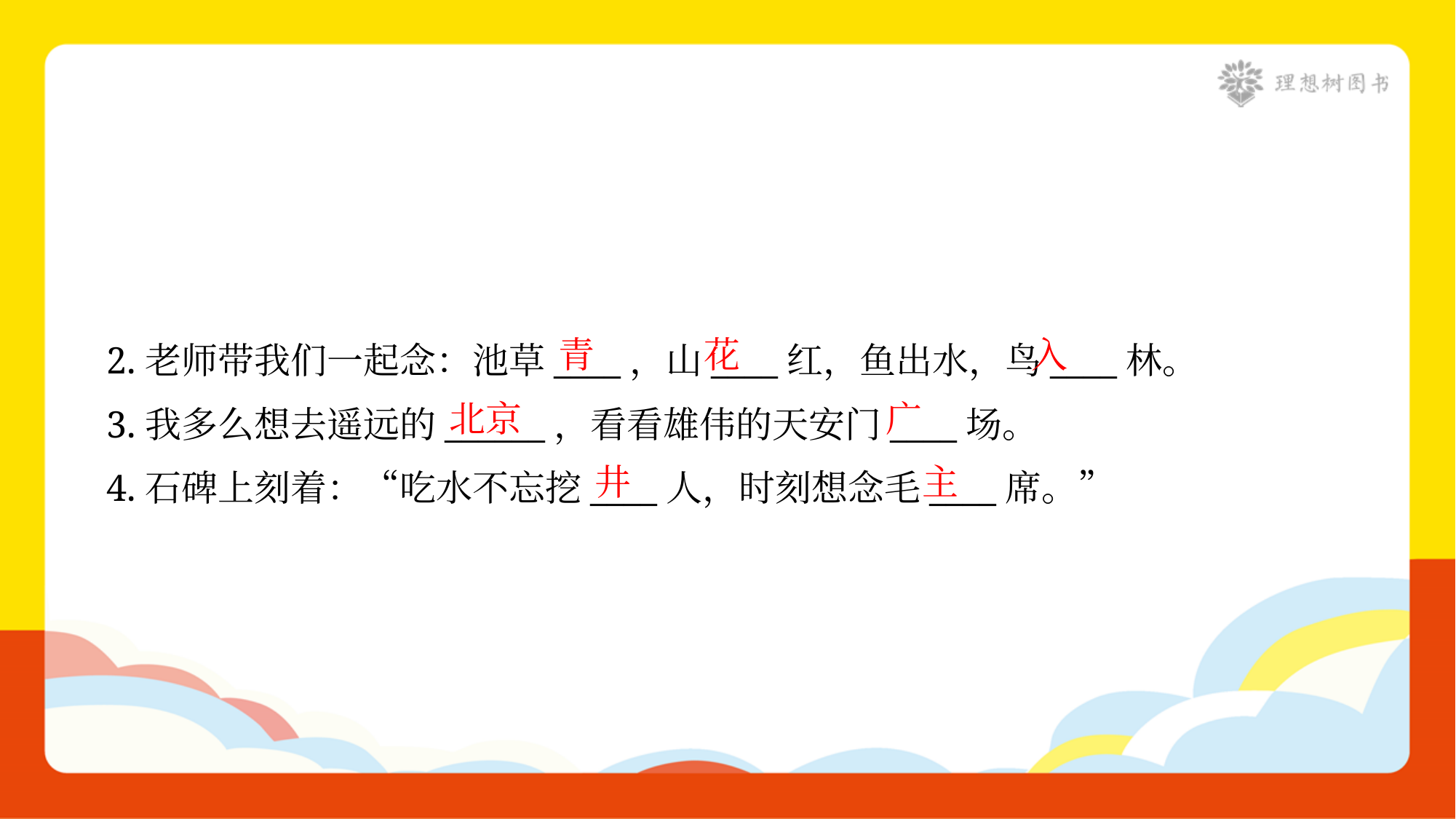

青
花
入
2.老师带我们一起念：池草____，山____红，鱼出水，鸟____林。
北京
广
3.我多么想去遥远的______，看看雄伟的天安门____场。
井
主
4.石碑上刻着：“吃水不忘挖____人，时刻想念毛____席。”